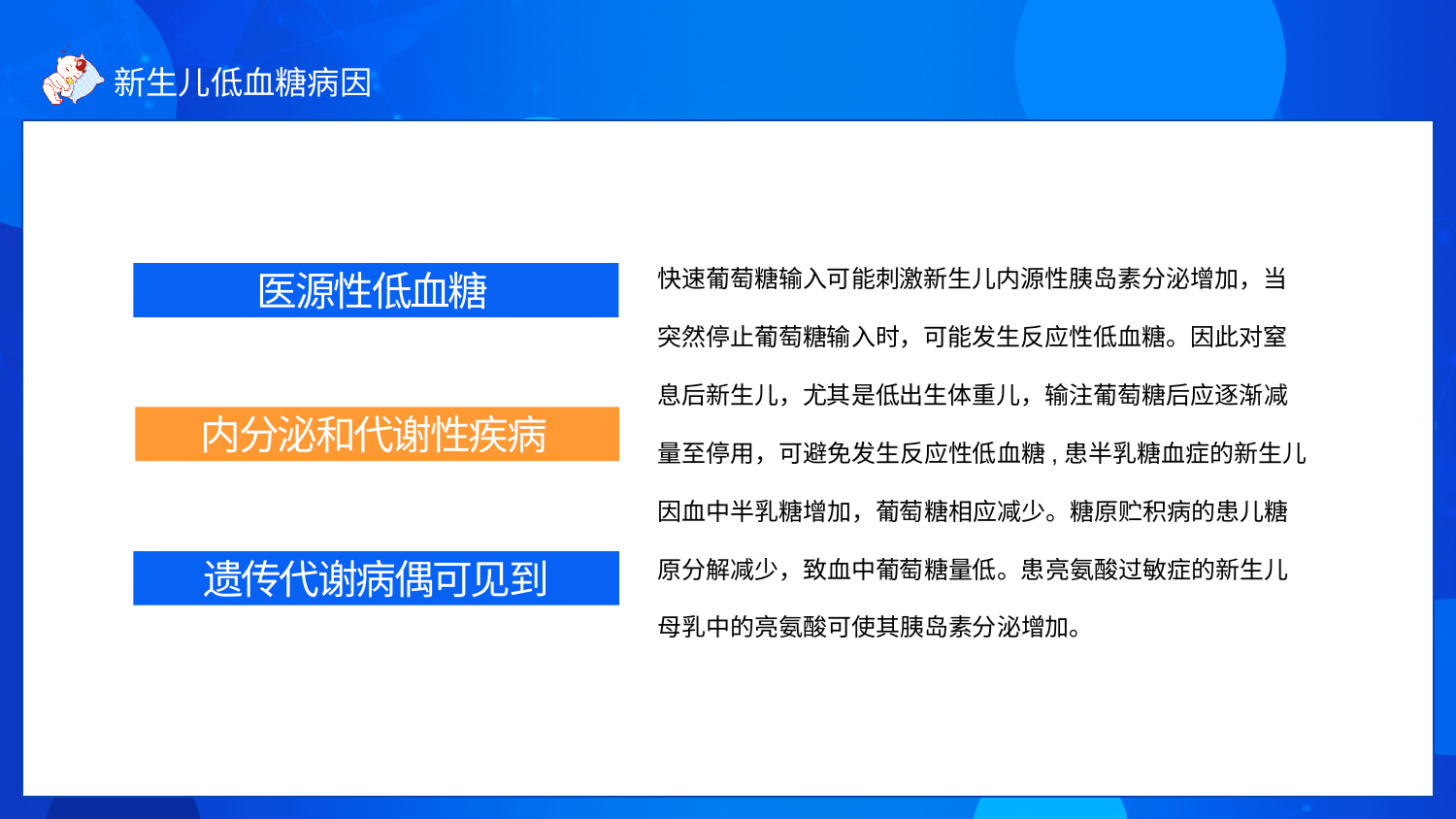

快速葡萄糖输入可能刺激新生儿内源性胰岛素分泌增加，当突然停止葡萄糖输入时，可能发生反应性低血糖。因此对窒息后新生儿，尤其是低出生体重儿，输注葡萄糖后应逐渐减量至停用，可避免发生反应性低血糖,患半乳糖血症的新生儿因血中半乳糖增加，葡萄糖相应减少。糖原贮积病的患儿糖原分解减少，致血中葡萄糖量低。患亮氨酸过敏症的新生儿母乳中的亮氨酸可使其胰岛素分泌增加。
医源性低血糖
内分泌和代谢性疾病
遗传代谢病偶可见到